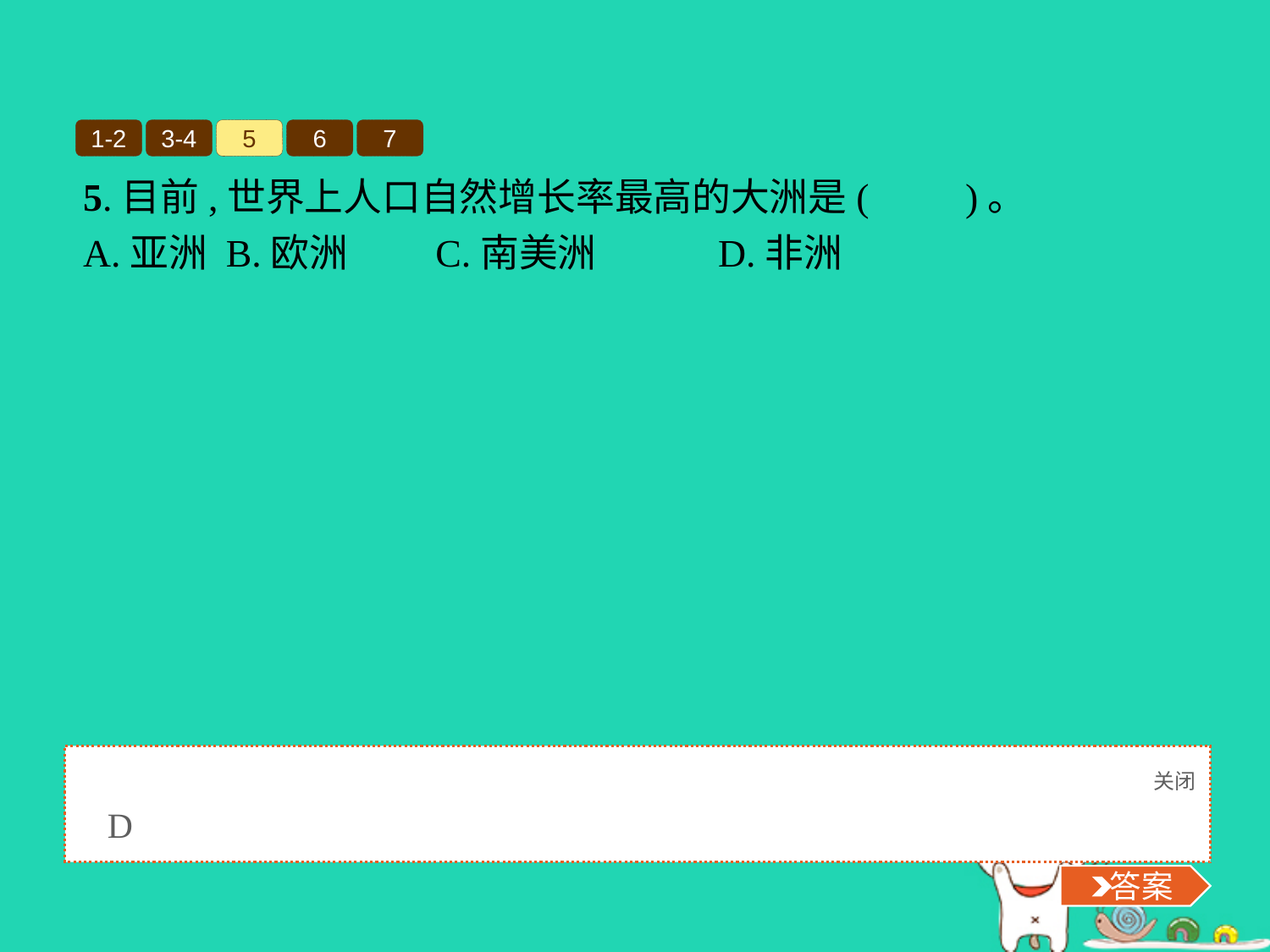

1-2
3-4
5
6
7
5.目前,世界上人口自然增长率最高的大洲是(　　)。
A.亚洲	B.欧洲	C.南美洲	D.非洲

关闭
  答案

D
  答案